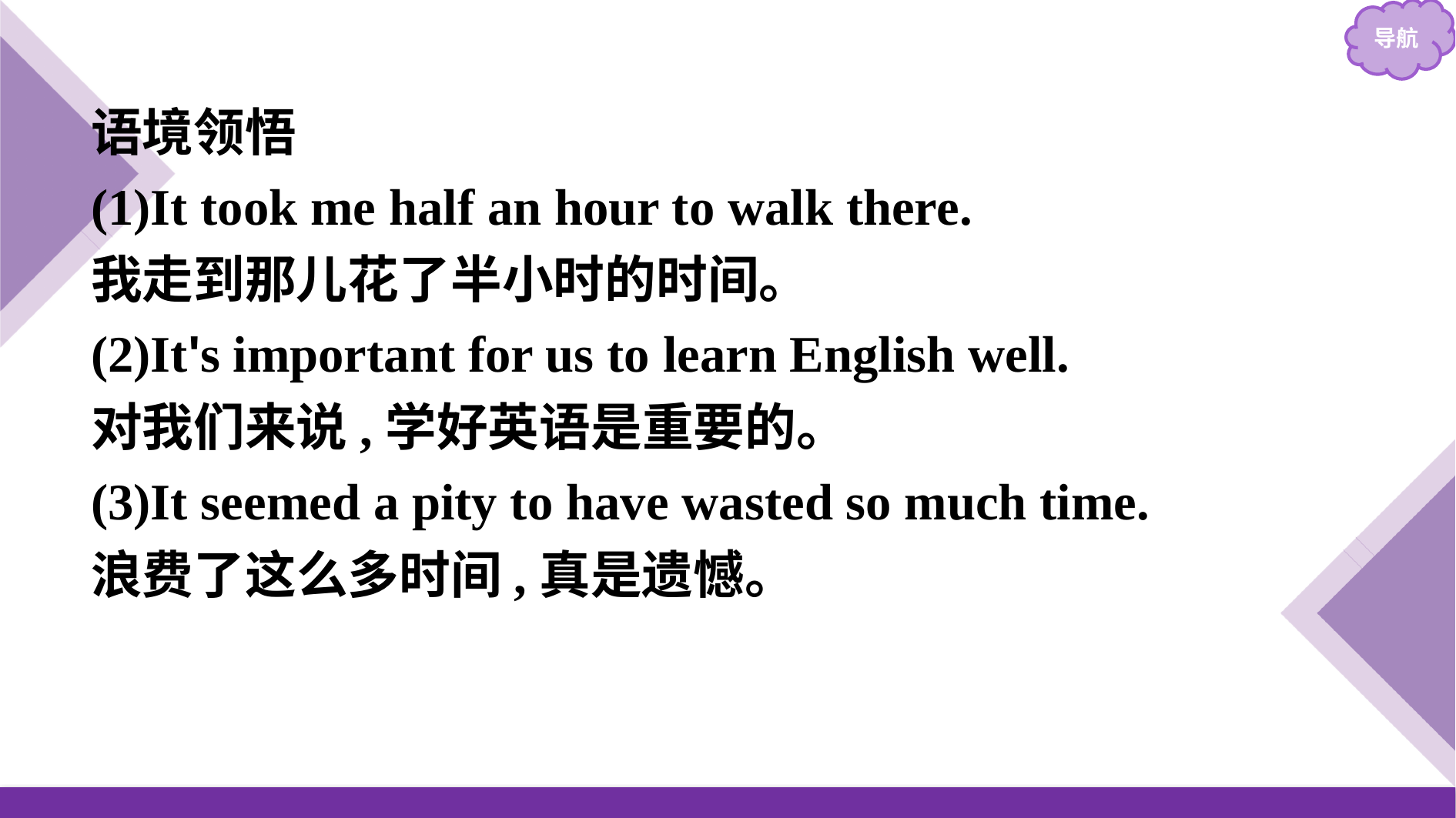

语境领悟
(1)It took me half an hour to walk there.
我走到那儿花了半小时的时间。
(2)It's important for us to learn English well.
对我们来说,学好英语是重要的。
(3)It seemed a pity to have wasted so much time.
浪费了这么多时间,真是遗憾。